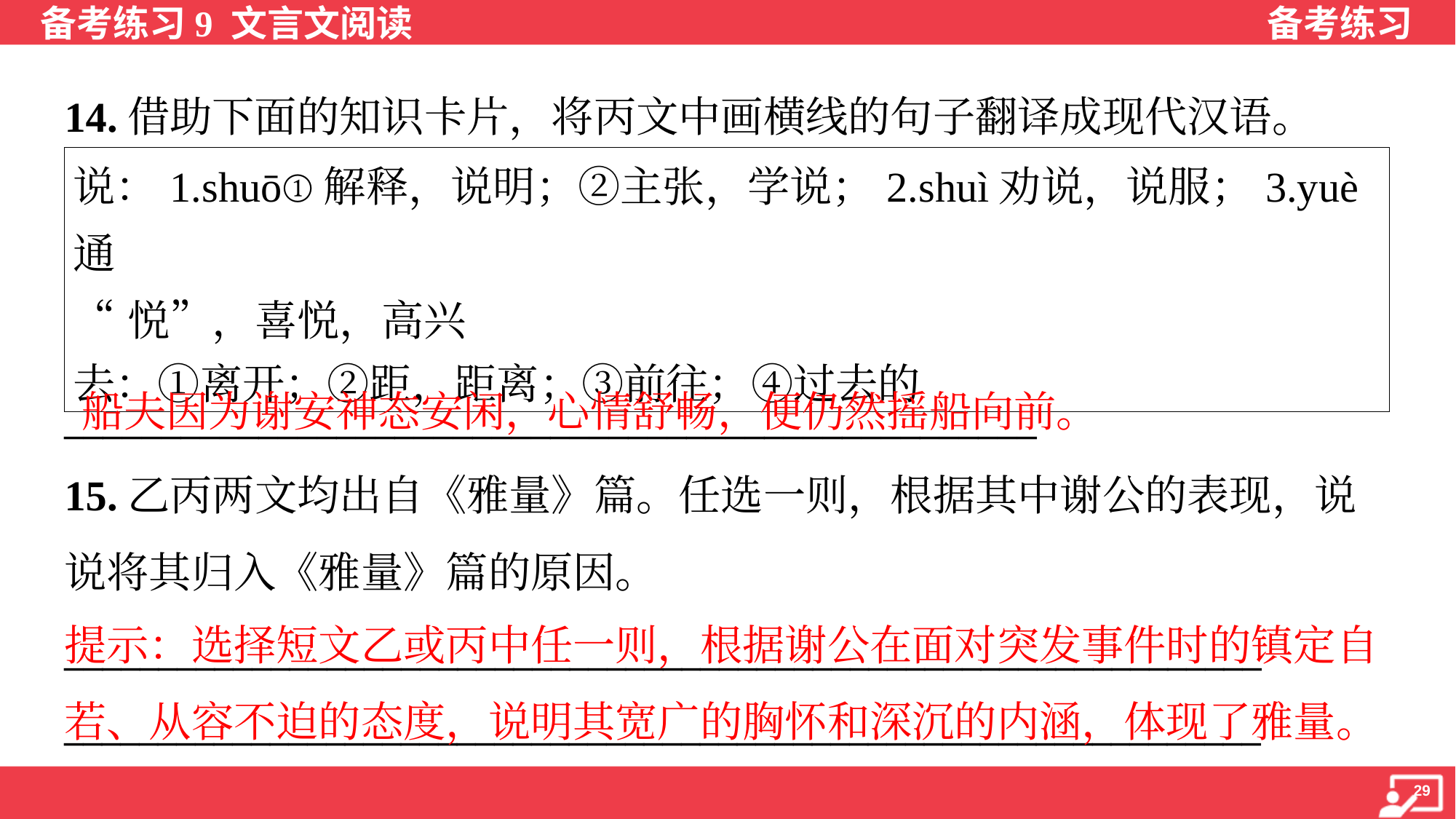

14.借助下面的知识卡片，将丙文中画横线的句子翻译成现代汉语。
| 说：1.shuō①解释，说明；②主张，学说；2.shuì劝说，说服；3.yuè通 “悦”，喜悦，高兴 去：①离开；②距，距离；③前往；④过去的 |
| --- |
船夫因为谢安神态安闲，心情舒畅，便仍然摇船向前。
__________________________________________________
15.乙丙两文均出自《雅量》篇。任选一则，根据其中谢公的表现，说
说将其归入《雅量》篇的原因。
________________________________________________________________
________________________________________________________________
提示：选择短文乙或丙中任一则，根据谢公在面对突发事件时的镇定自若、从容不迫的态度，说明其宽广的胸怀和深沉的内涵，体现了雅量。